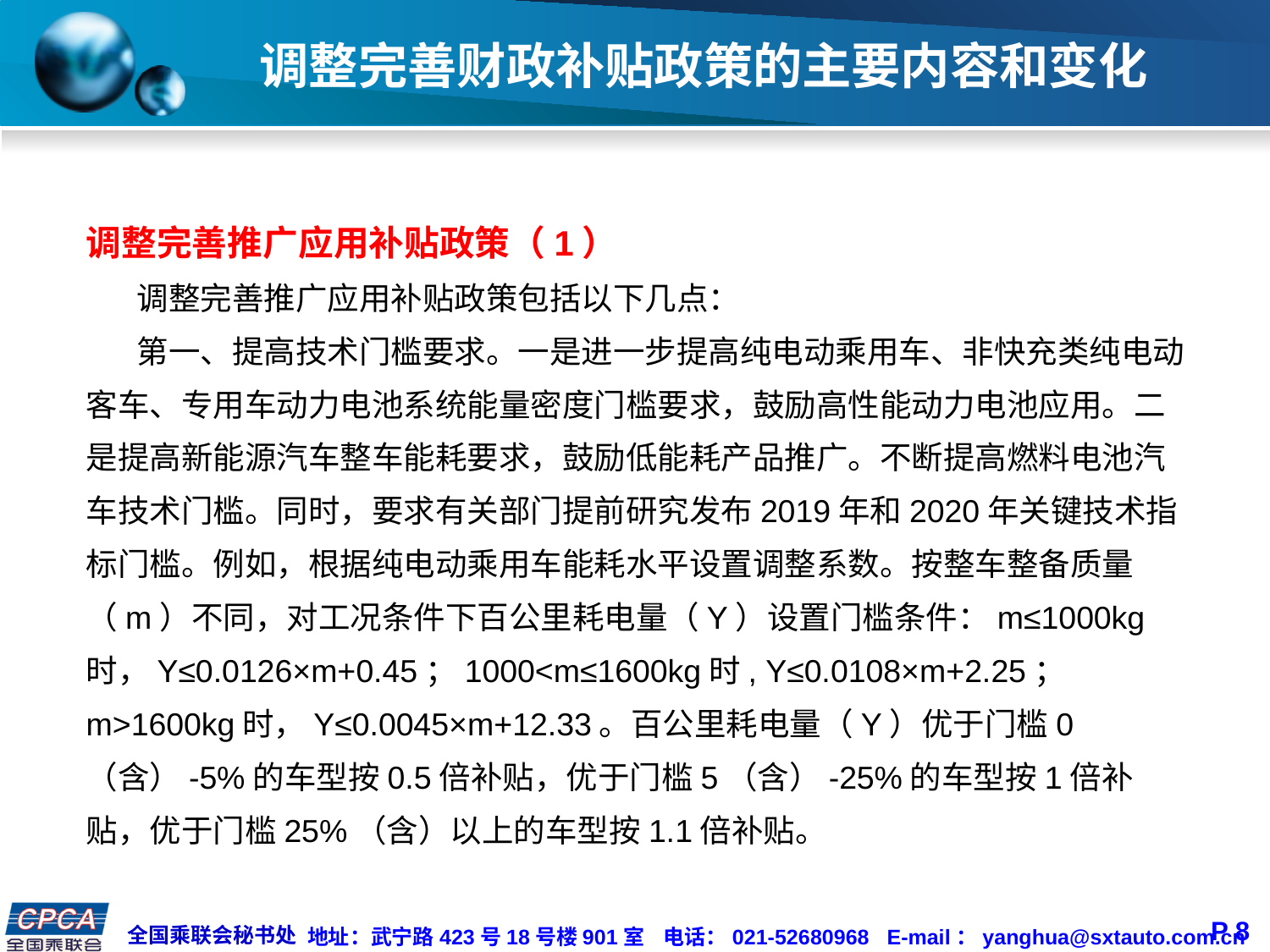

# 调整完善财政补贴政策的主要内容和变化
调整完善推广应用补贴政策（1）
      调整完善推广应用补贴政策包括以下几点：
      第一、提高技术门槛要求。一是进一步提高纯电动乘用车、非快充类纯电动客车、专用车动力电池系统能量密度门槛要求，鼓励高性能动力电池应用。二是提高新能源汽车整车能耗要求，鼓励低能耗产品推广。不断提高燃料电池汽车技术门槛。同时，要求有关部门提前研究发布2019年和2020年关键技术指标门槛。例如，根据纯电动乘用车能耗水平设置调整系数。按整车整备质量（m）不同，对工况条件下百公里耗电量（Y）设置门槛条件：m≤1000kg时，Y≤0.0126×m+0.45；1000<m≤1600kg时, Y≤0.0108×m+2.25；m>1600kg时，Y≤0.0045×m+12.33。百公里耗电量（Y）优于门槛0（含）-5%的车型按0.5倍补贴，优于门槛5（含）-25%的车型按1倍补贴，优于门槛25%（含）以上的车型按1.1倍补贴。